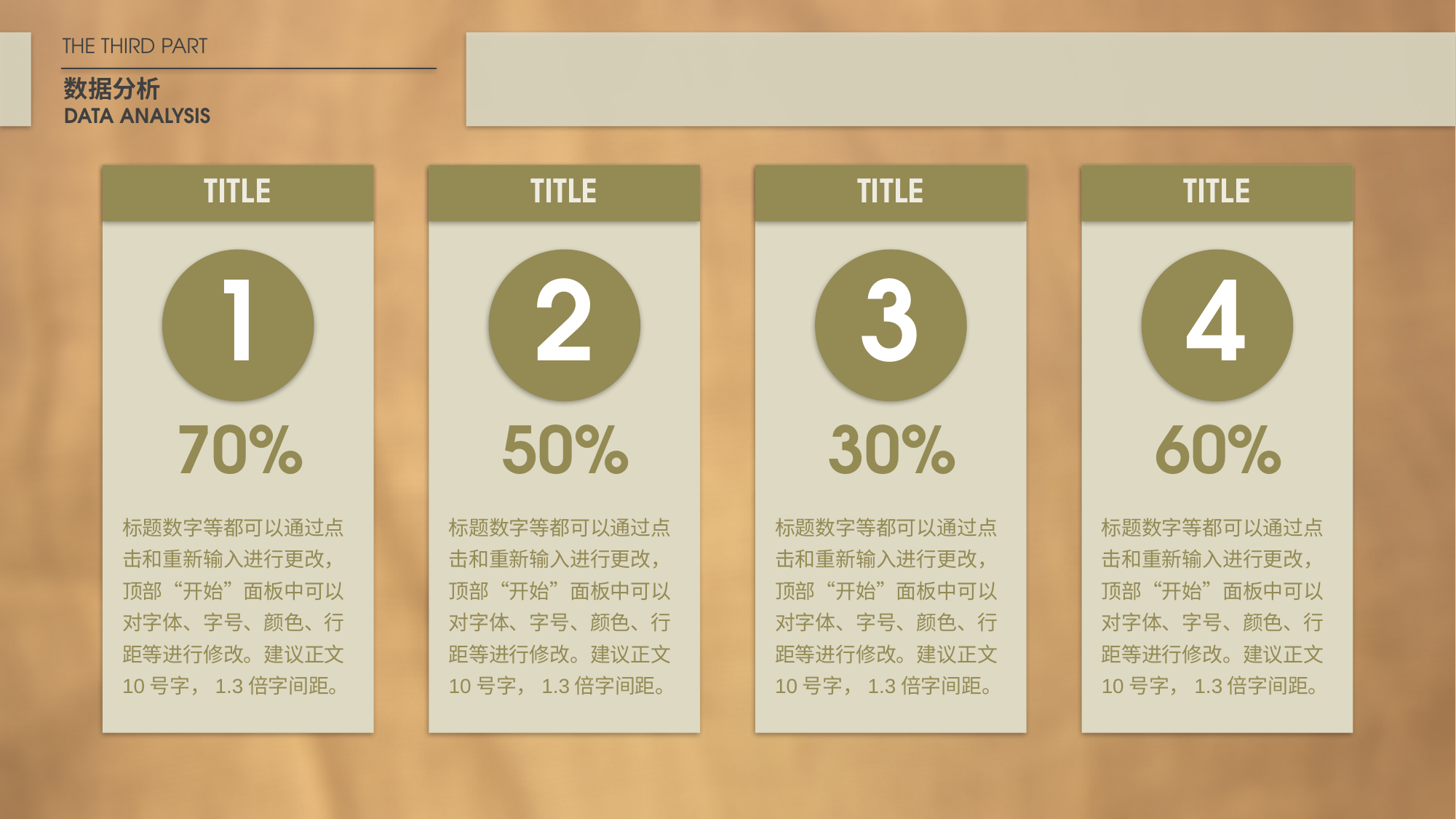

THE THIRD PART
数据分析
DATA ANALYSIS

TITLE

TITLE

TITLE

TITLE
1
2
3
4
70%
50%
30%
60%
标题数字等都可以通过点击和重新输入进行更改，顶部“开始”面板中可以对字体、字号、颜色、行距等进行修改。建议正文10号字，1.3倍字间距。
标题数字等都可以通过点击和重新输入进行更改，顶部“开始”面板中可以对字体、字号、颜色、行距等进行修改。建议正文10号字，1.3倍字间距。
标题数字等都可以通过点击和重新输入进行更改，顶部“开始”面板中可以对字体、字号、颜色、行距等进行修改。建议正文10号字，1.3倍字间距。
标题数字等都可以通过点击和重新输入进行更改，顶部“开始”面板中可以对字体、字号、颜色、行距等进行修改。建议正文10号字，1.3倍字间距。